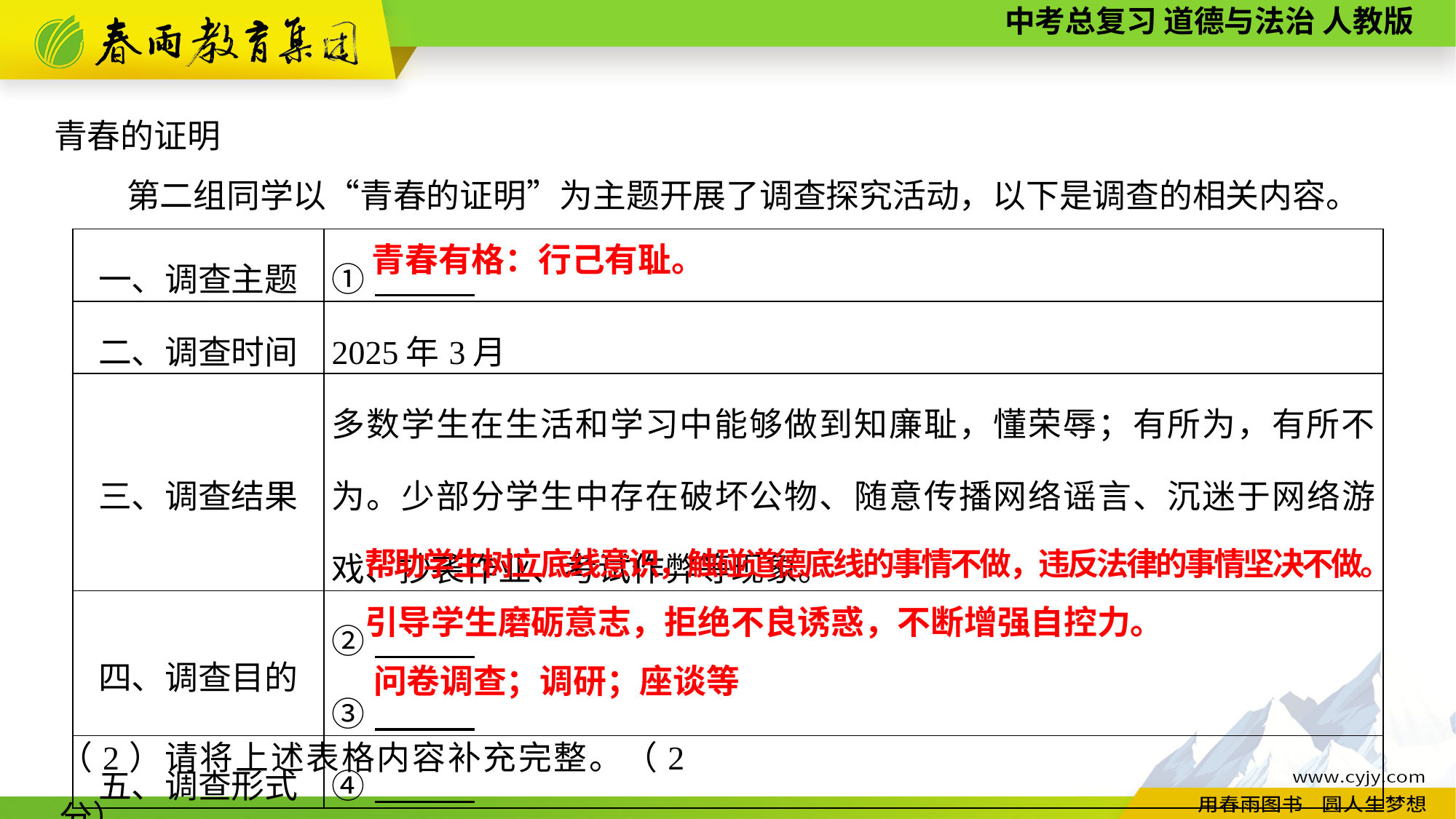

青春的证明
第二组同学以“青春的证明”为主题开展了调查探究活动，以下是调查的相关内容。
| 一、调查主题 | ① |
| --- | --- |
| 二、调查时间 | 2025年3月 |
| 三、调查结果 | 多数学生在生活和学习中能够做到知廉耻，懂荣辱；有所为，有所不为。少部分学生中存在破坏公物、随意传播网络谣言、沉迷于网络游戏、抄袭作业、考试作弊等现象。 |
| 四、调查目的 | ②　　　 ③ |
| 五、调查形式 | ④ |
青春有格：行己有耻。
帮助学生树立底线意识，触碰道德底线的事情不做，违反法律的事情坚决不做。
引导学生磨砺意志，拒绝不良诱惑，不断增强自控力。
问卷调查；调研；座谈等
（2）请将上述表格内容补充完整。（2分）